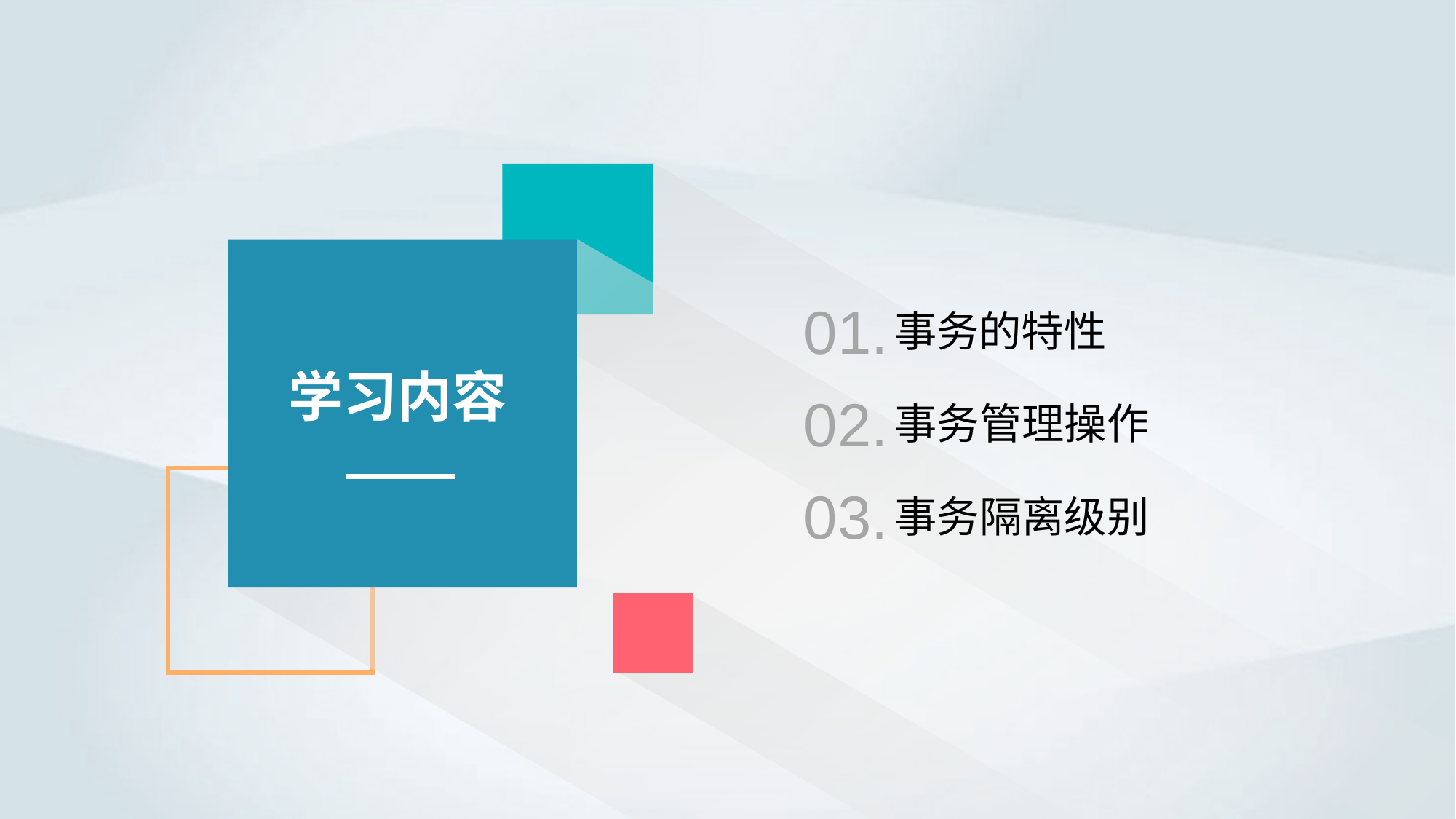

01.
事务的特性
学习内容
02.
事务管理操作

03.
事务隔离级别